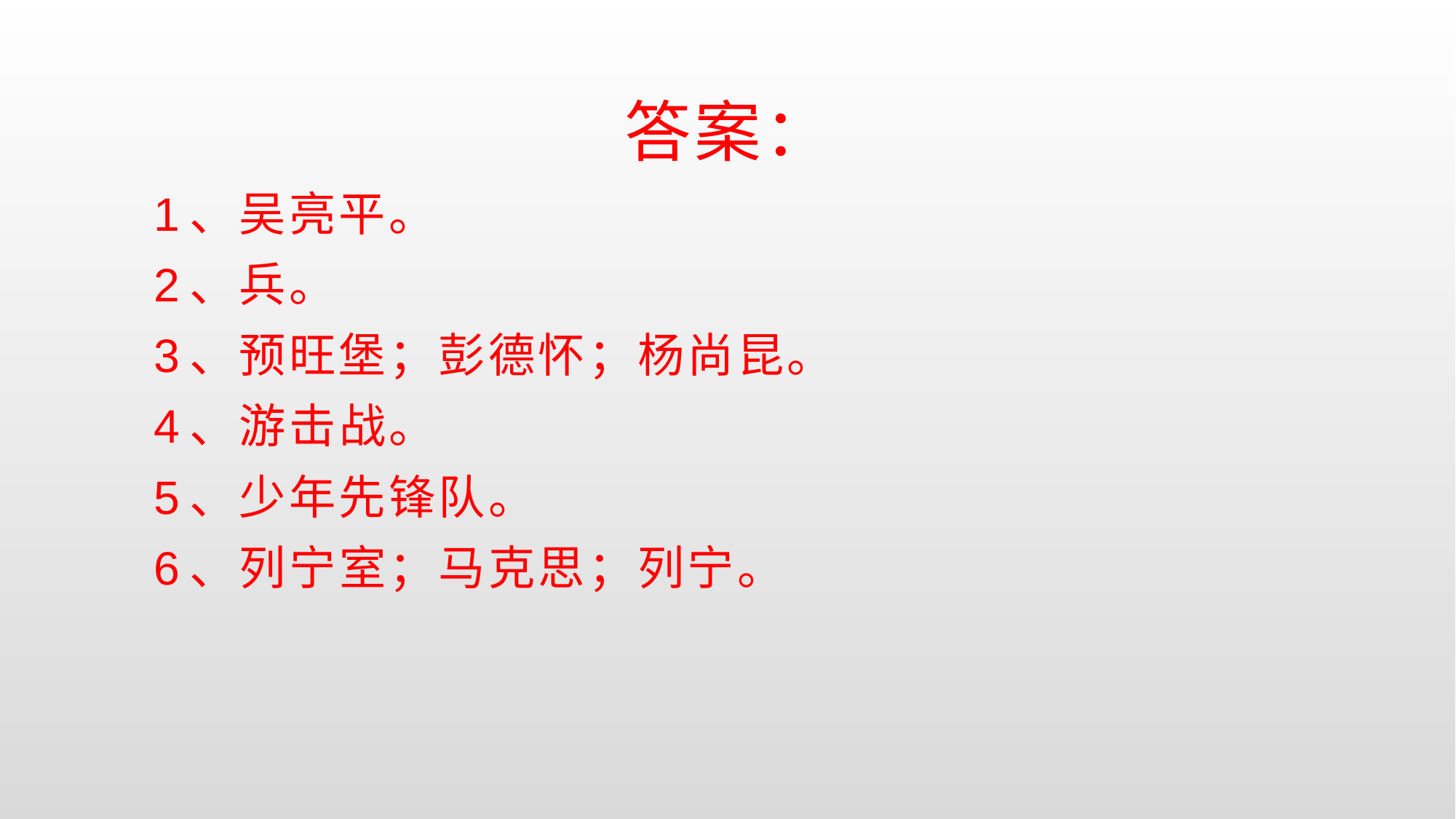

答案：
1、吴亮平。
2、兵。
3、预旺堡；彭德怀；杨尚昆。
4、游击战。
5、少年先锋队。
6、列宁室；马克思；列宁。